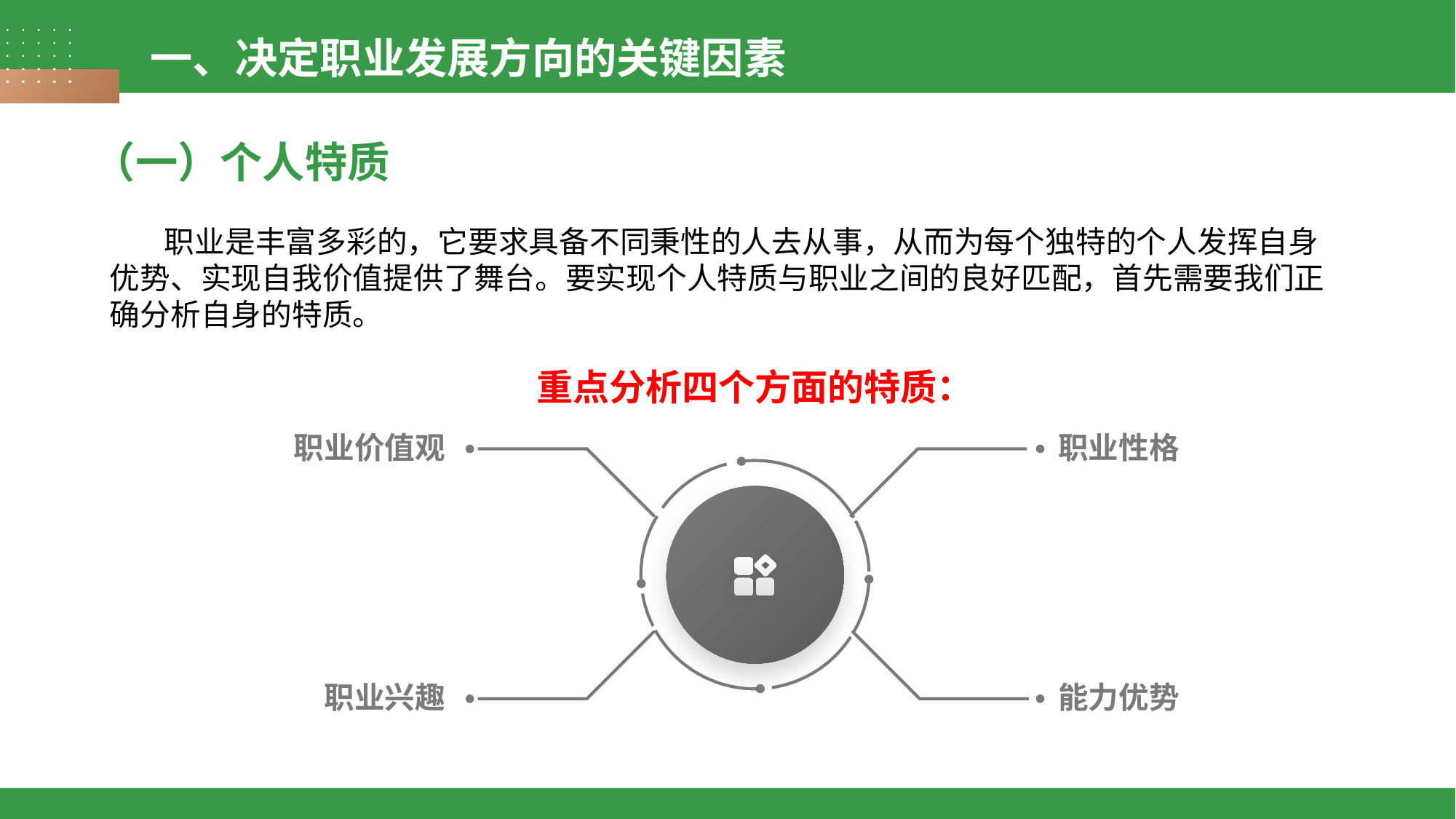

一、决定职业发展方向的关键因素
（一）个人特质
职业是丰富多彩的，它要求具备不同秉性的人去从事，从而为每个独特的个人发挥自身优势、实现自我价值提供了舞台。要实现个人特质与职业之间的良好匹配，首先需要我们正确分析自身的特质。
重点分析四个方面的特质：
职业价值观
职业性格

职业兴趣
能力优势